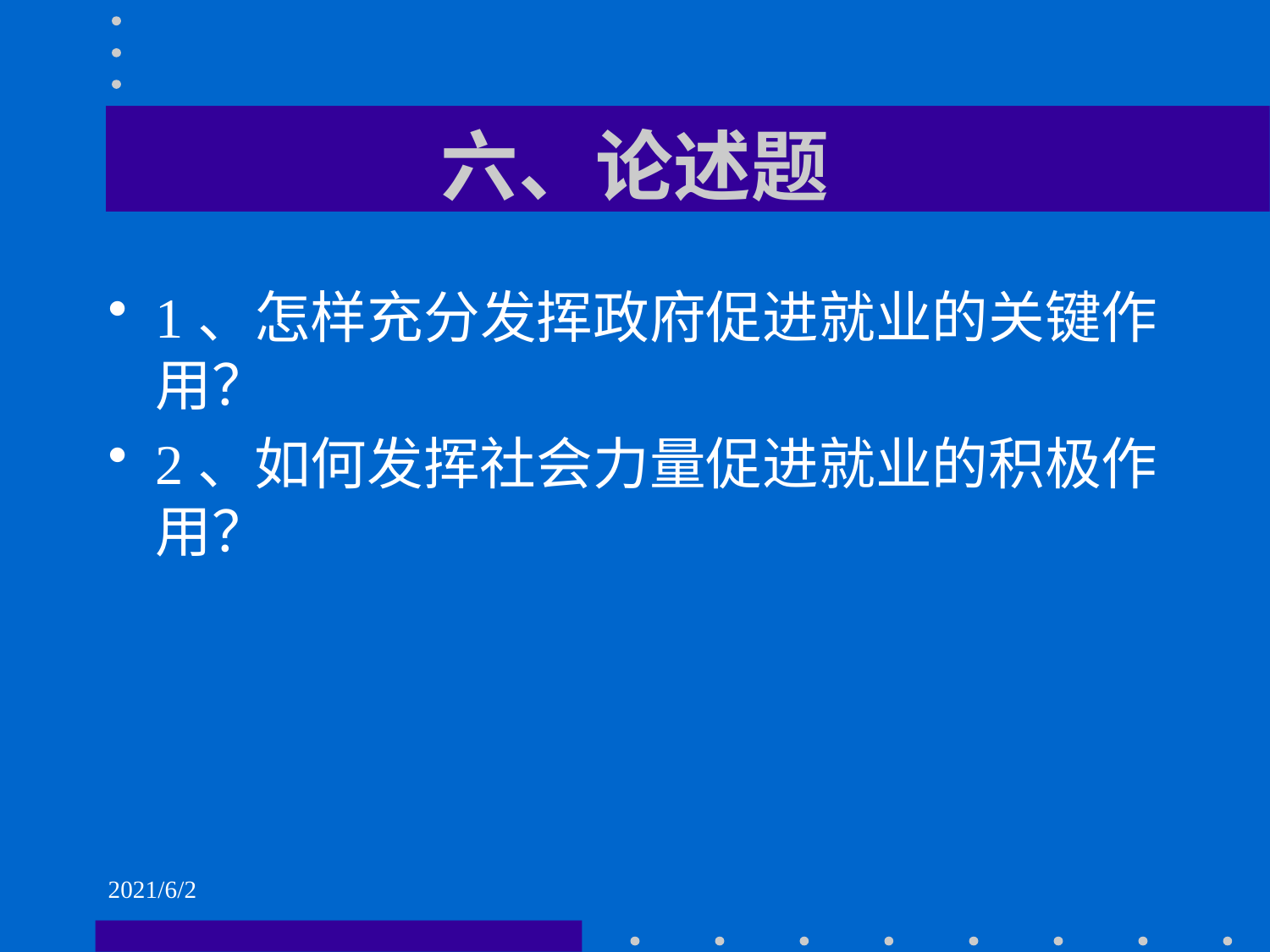

# 六、论述题
1、怎样充分发挥政府促进就业的关键作用？
2、如何发挥社会力量促进就业的积极作用？
2021/6/2